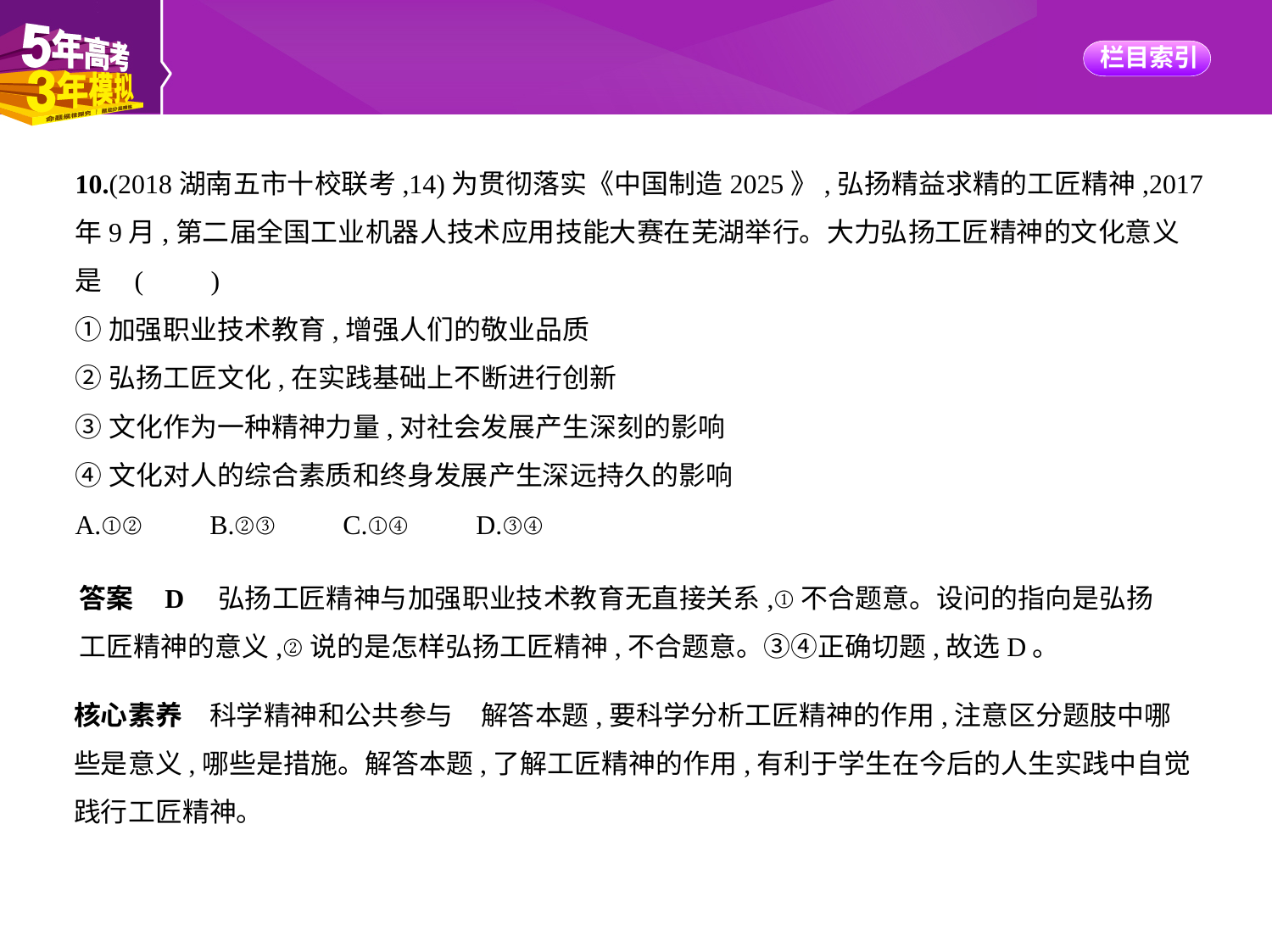

10.(2018湖南五市十校联考,14)为贯彻落实《中国制造2025》,弘扬精益求精的工匠精神,2017
年9月,第二届全国工业机器人技术应用技能大赛在芜湖举行。大力弘扬工匠精神的文化意义
是 (　　)
①加强职业技术教育,增强人们的敬业品质
②弘扬工匠文化,在实践基础上不断进行创新
③文化作为一种精神力量,对社会发展产生深刻的影响
④文化对人的综合素质和终身发展产生深远持久的影响
A.①②　　B.②③　　C.①④　　D.③④
答案    D　弘扬工匠精神与加强职业技术教育无直接关系,①不合题意。设问的指向是弘扬
工匠精神的意义,②说的是怎样弘扬工匠精神,不合题意。③④正确切题,故选D。
核心素养　科学精神和公共参与　解答本题,要科学分析工匠精神的作用,注意区分题肢中哪
些是意义,哪些是措施。解答本题,了解工匠精神的作用,有利于学生在今后的人生实践中自觉
践行工匠精神。